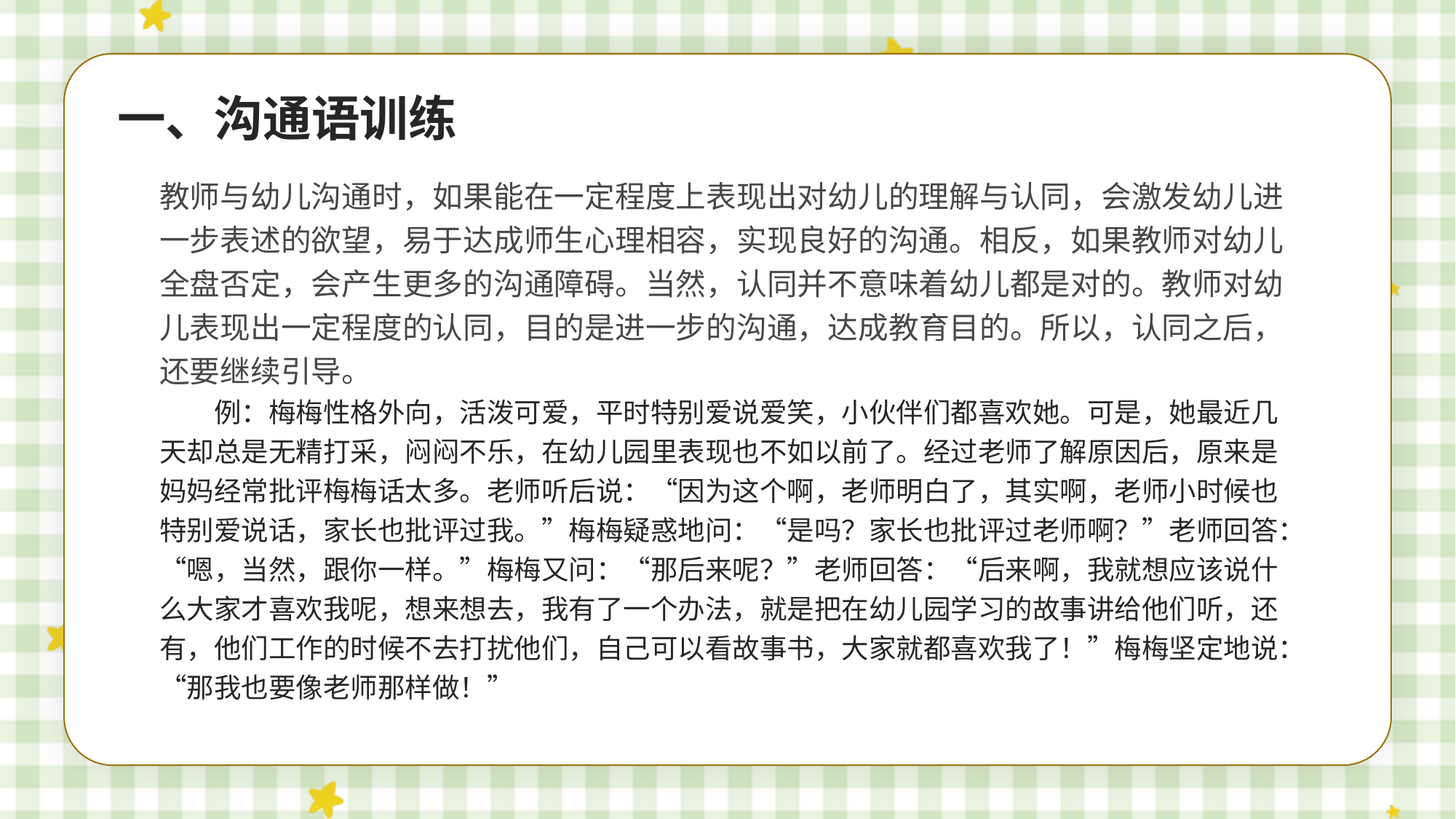

一、沟通语训练
教师与幼儿沟通时，如果能在一定程度上表现出对幼儿的理解与认同，会激发幼儿进一步表述的欲望，易于达成师生心理相容，实现良好的沟通。相反，如果教师对幼儿全盘否定，会产生更多的沟通障碍。当然，认同并不意味着幼儿都是对的。教师对幼儿表现出一定程度的认同，目的是进一步的沟通，达成教育目的。所以，认同之后，还要继续引导。
例：梅梅性格外向，活泼可爱，平时特别爱说爱笑，小伙伴们都喜欢她。可是，她最近几天却总是无精打采，闷闷不乐，在幼儿园里表现也不如以前了。经过老师了解原因后，原来是妈妈经常批评梅梅话太多。老师听后说：“因为这个啊，老师明白了，其实啊，老师小时候也特别爱说话，家长也批评过我。”梅梅疑惑地问：“是吗？家长也批评过老师啊？”老师回答：“嗯，当然，跟你一样。”梅梅又问：“那后来呢？”老师回答：“后来啊，我就想应该说什么大家才喜欢我呢，想来想去，我有了一个办法，就是把在幼儿园学习的故事讲给他们听，还有，他们工作的时候不去打扰他们，自己可以看故事书，大家就都喜欢我了！”梅梅坚定地说：“那我也要像老师那样做！”